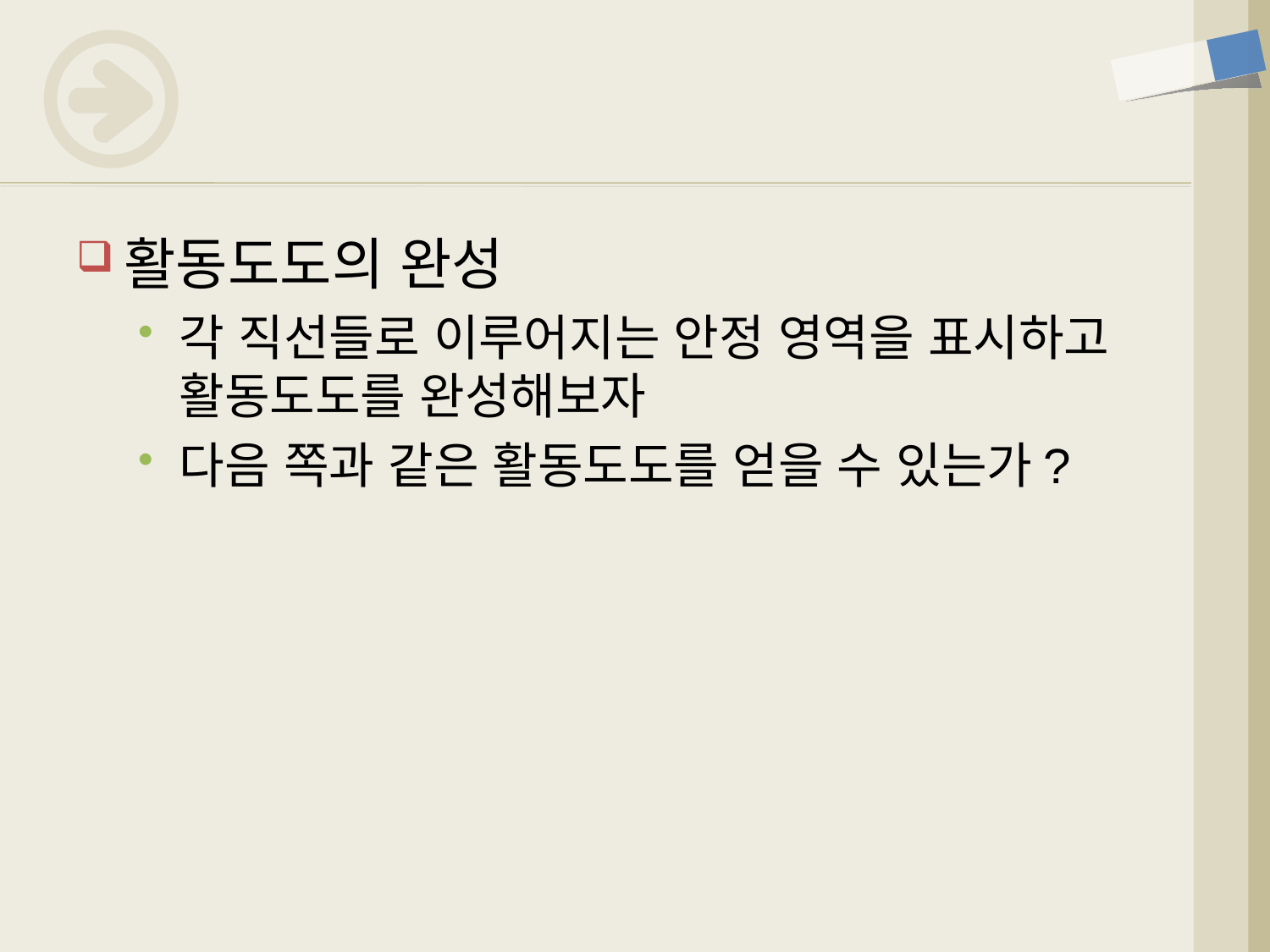

#
활동도도의 완성
각 직선들로 이루어지는 안정 영역을 표시하고 활동도도를 완성해보자
다음 쪽과 같은 활동도도를 얻을 수 있는가?